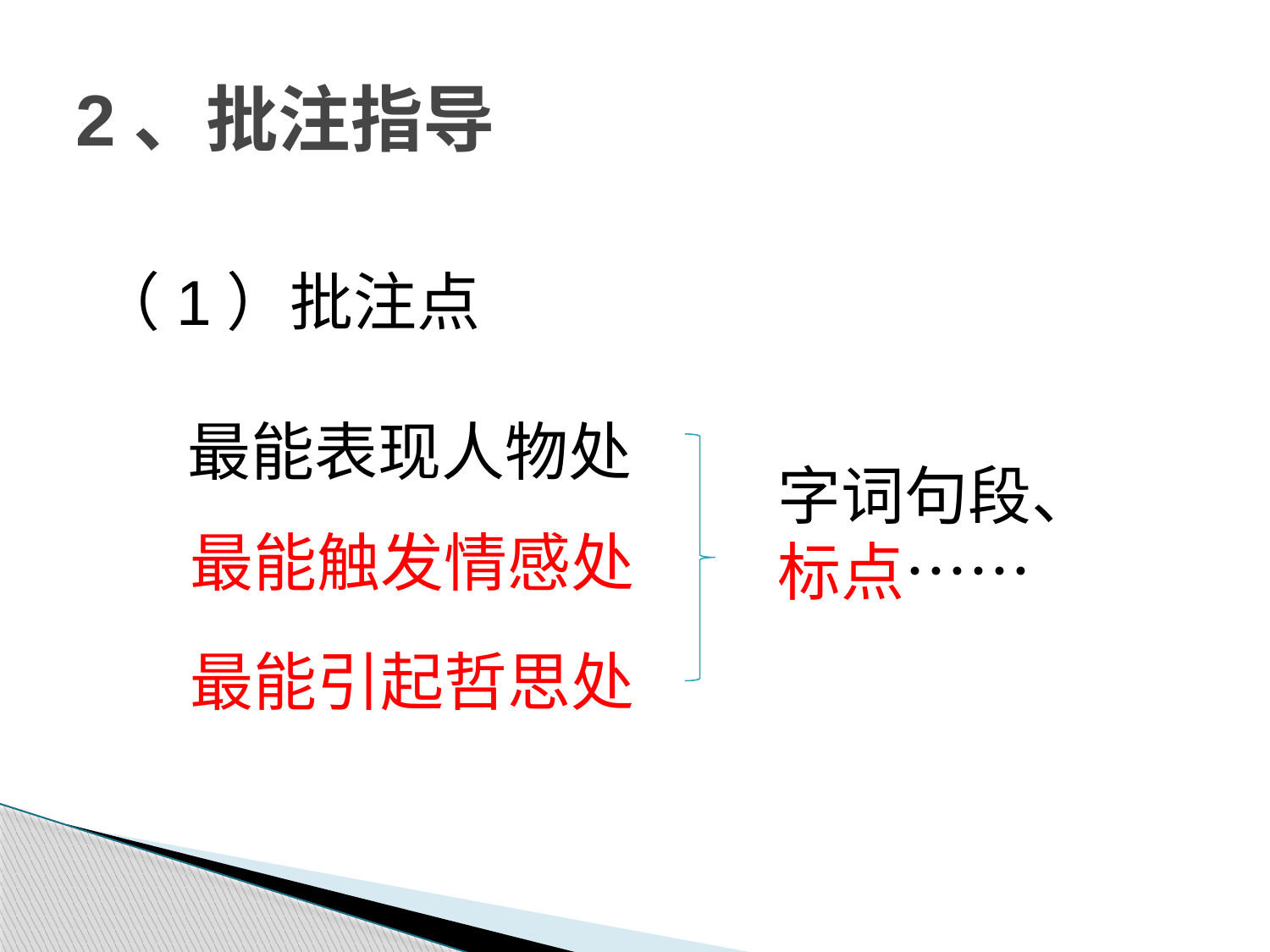

# 2、批注指导
（1）批注点
最能表现人物处

字词句段、
标点⋯⋯
最能触发情感处
最能引起哲思处